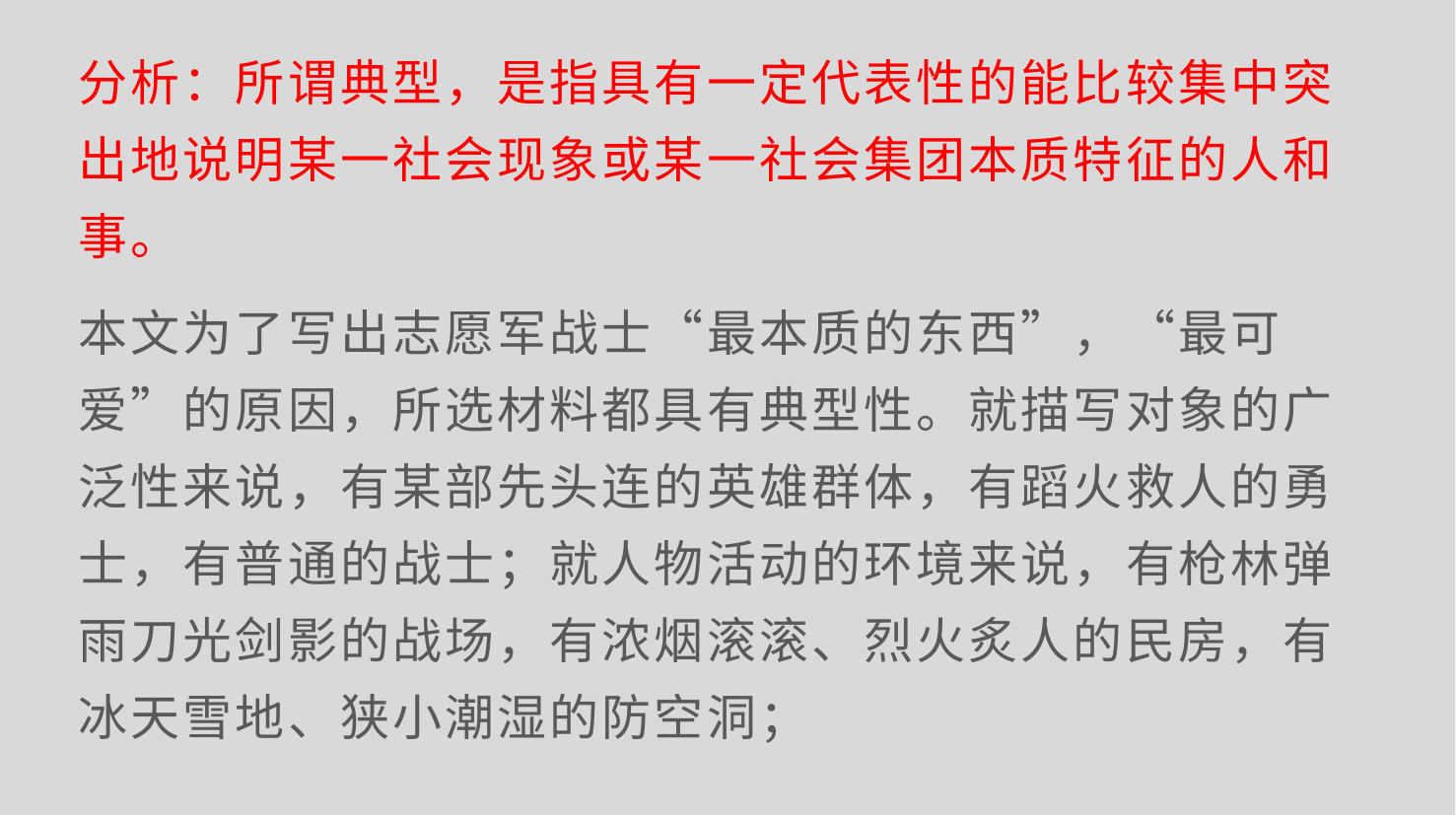

分析：所谓典型，是指具有一定代表性的能比较集中突出地说明某一社会现象或某一社会集团本质特征的人和事。
本文为了写出志愿军战士“最本质的东西”，“最可爱”的原因，所选材料都具有典型性。就描写对象的广泛性来说，有某部先头连的英雄群体，有蹈火救人的勇士，有普通的战士；就人物活动的环境来说，有枪林弹雨刀光剑影的战场，有浓烟滚滚、烈火炙人的民房，有冰天雪地、狭小潮湿的防空洞；